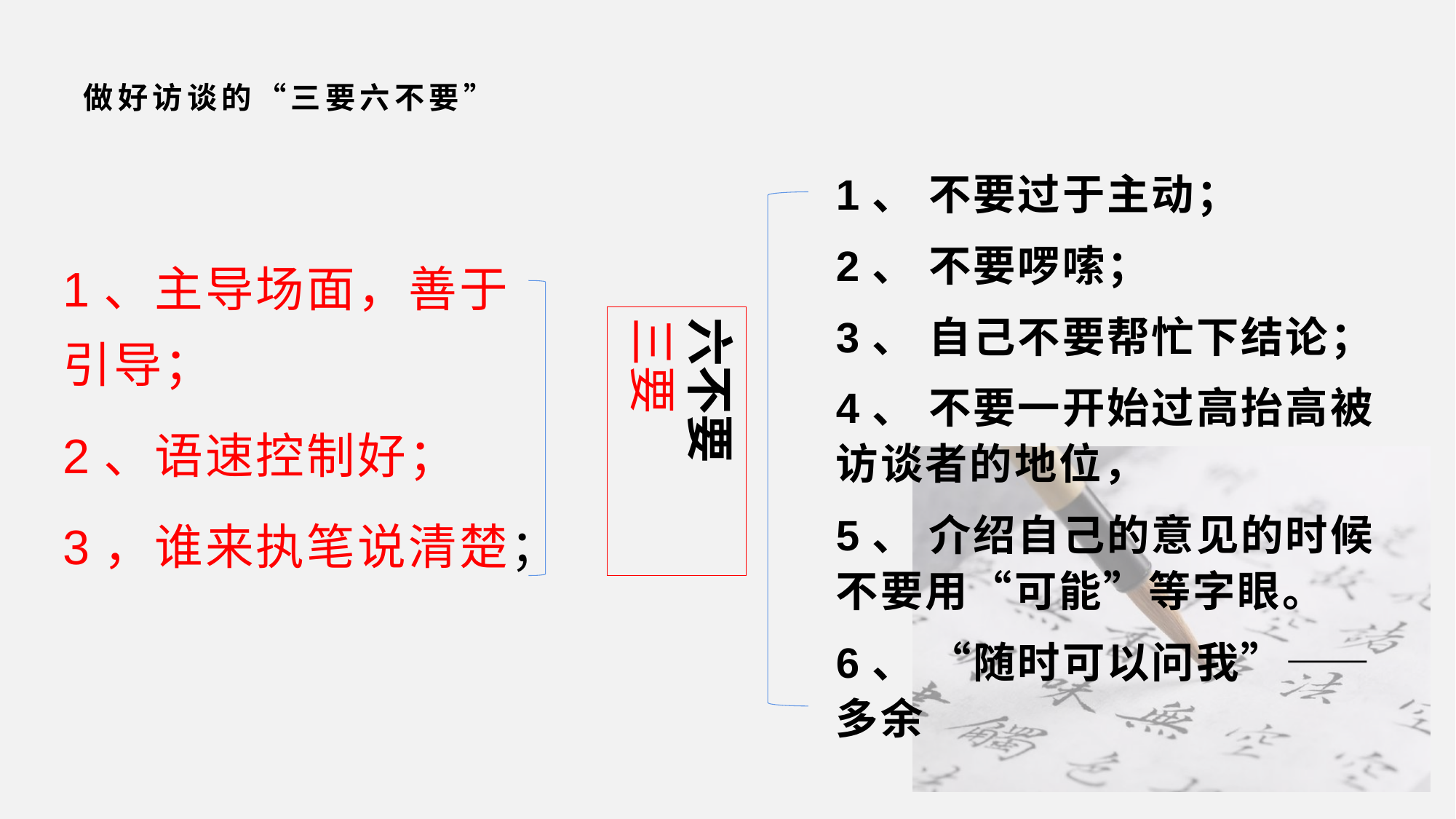

# 做好访谈的“三要六不要”
1、 不要过于主动；
2、 不要啰嗦；
3、 自己不要帮忙下结论；
4、 不要一开始过高抬高被访谈者的地位，
5、 介绍自己的意见的时候不要用“可能”等字眼。
6、 “随时可以问我”——多余

1、主导场面，善于引导；
2、语速控制好；
3，谁来执笔说清楚；

六不要
三要